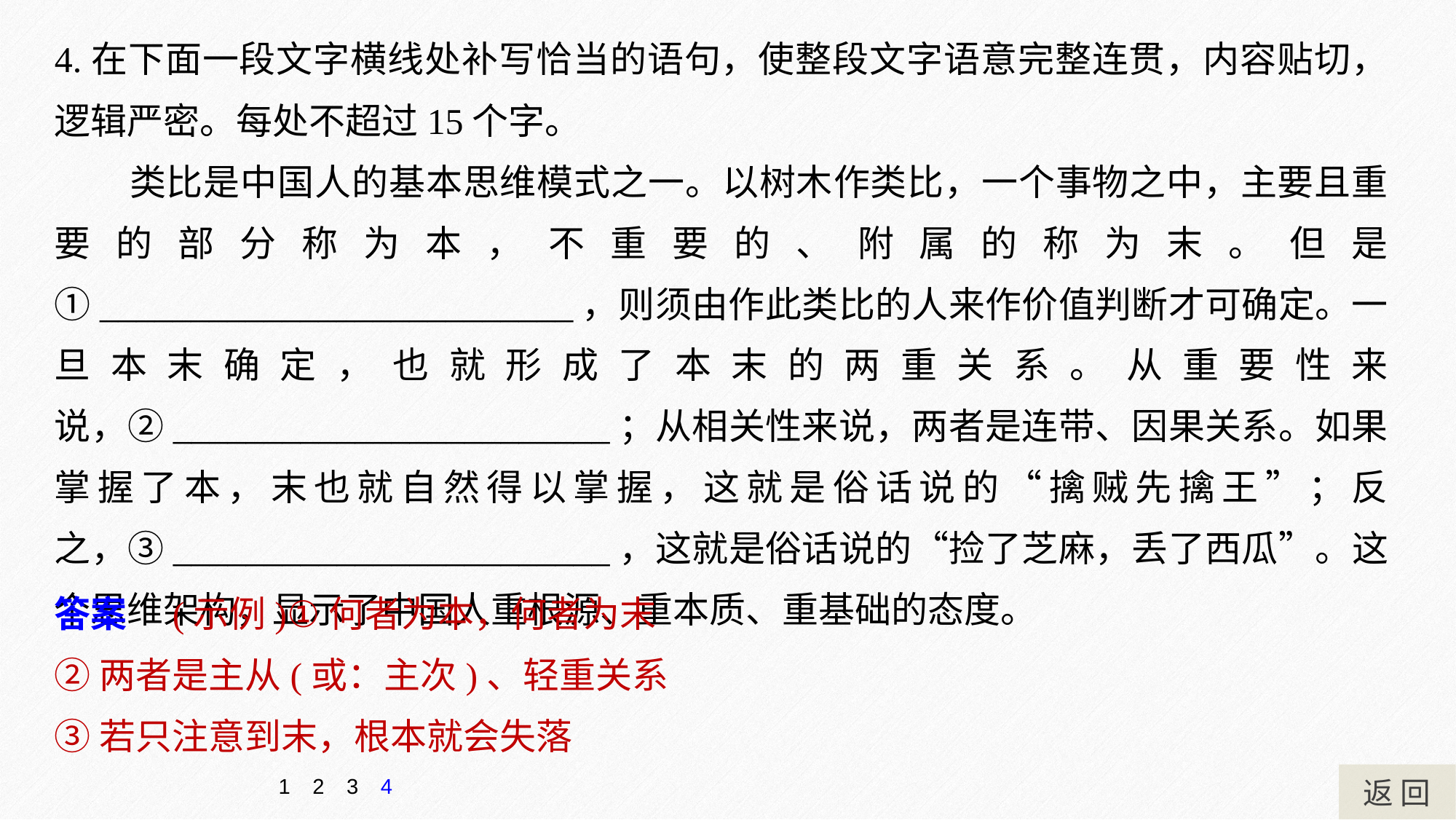

4.在下面一段文字横线处补写恰当的语句，使整段文字语意完整连贯，内容贴切，逻辑严密。每处不超过15个字。
类比是中国人的基本思维模式之一。以树木作类比，一个事物之中，主要且重要的部分称为本，不重要的、附属的称为末。但是①__________________________，则须由作此类比的人来作价值判断才可确定。一旦本末确定，也就形成了本末的两重关系。从重要性来说，②________________________；从相关性来说，两者是连带、因果关系。如果掌握了本，末也就自然得以掌握，这就是俗话说的“擒贼先擒王”；反之，③________________________，这就是俗话说的“捡了芝麻，丢了西瓜”。这个思维架构，显示了中国人重根源、重本质、重基础的态度。
答案　(示例)①何者为本，何者为末
②两者是主从(或：主次)、轻重关系
③若只注意到末，根本就会失落
返 回
1
2
3
4